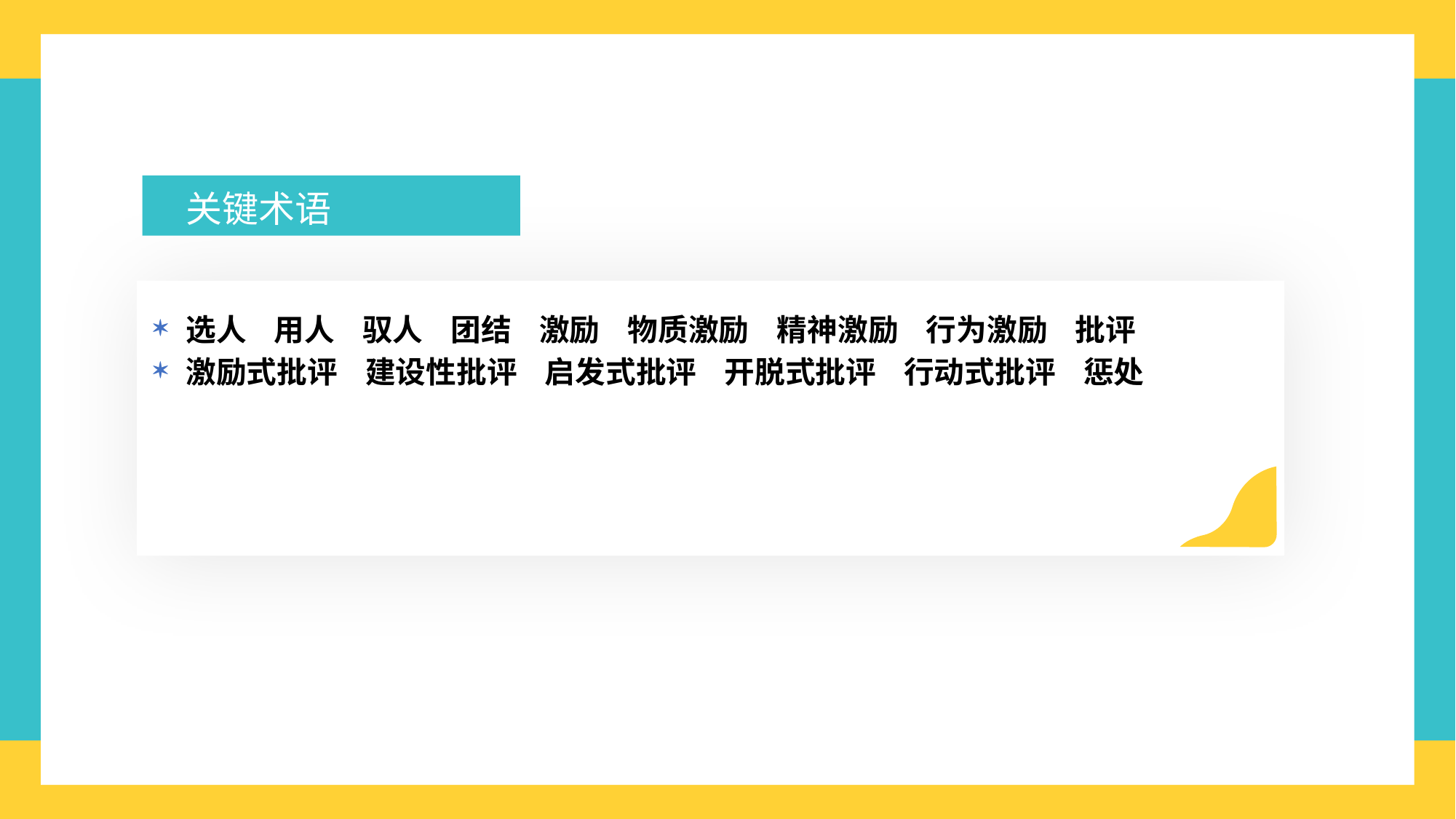

关键术语

选人    用人    驭人    团结    激励    物质激励    精神激励    行为激励    批评
激励式批评    建设性批评    启发式批评    开脱式批评    行动式批评    惩处